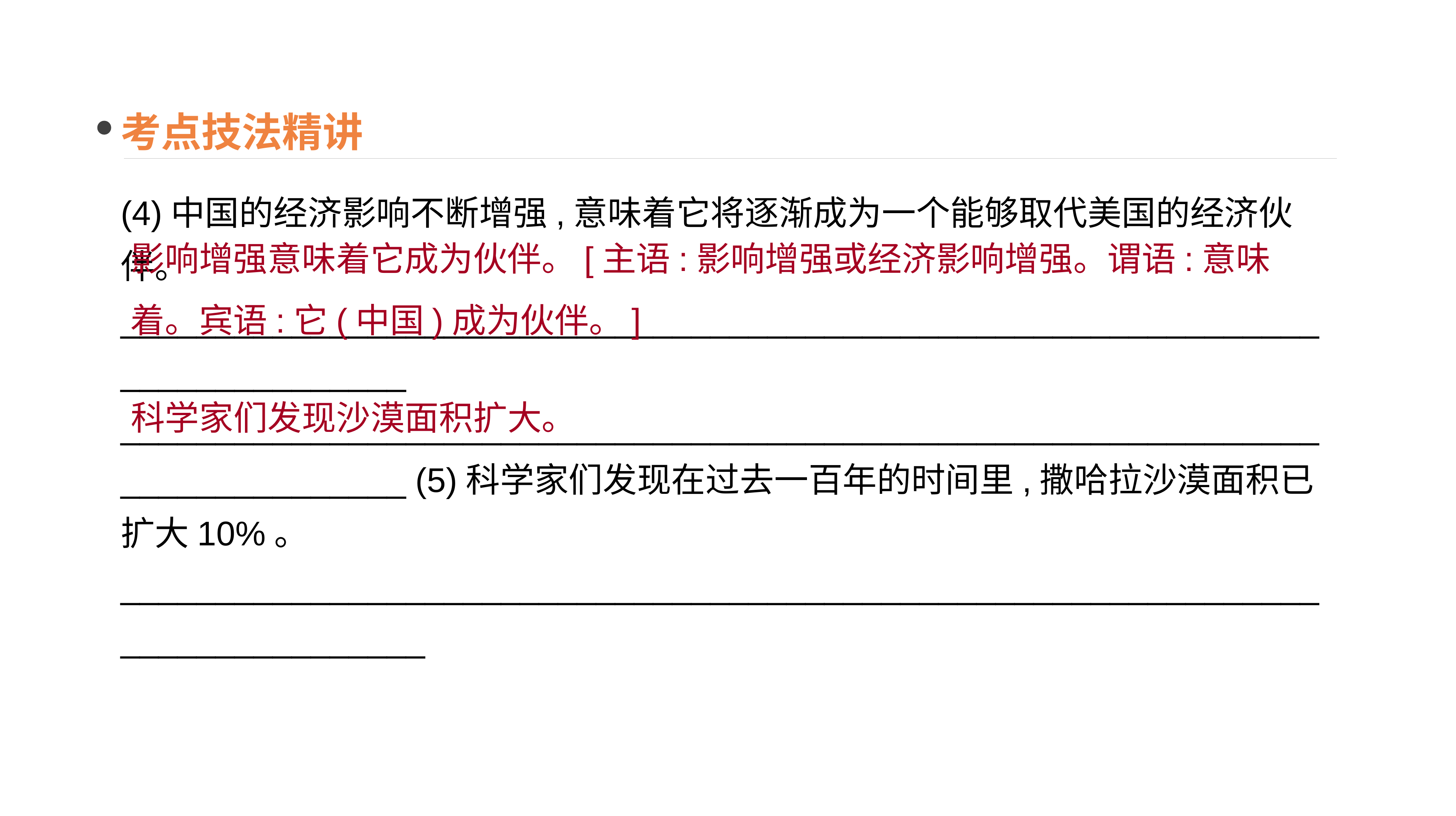

考点技法精讲

(4)中国的经济影响不断增强,意味着它将逐渐成为一个能够取代美国的经济伙伴。
______________________________________________________________________________ ______________________________________________________________________________ (5)科学家们发现在过去一百年的时间里,撒哈拉沙漠面积已扩大10%。
_______________________________________________________________________________
影响增强意味着它成为伙伴。[主语:影响增强或经济影响增强。谓语:意味着。宾语:它(中国)成为伙伴。]
科学家们发现沙漠面积扩大。